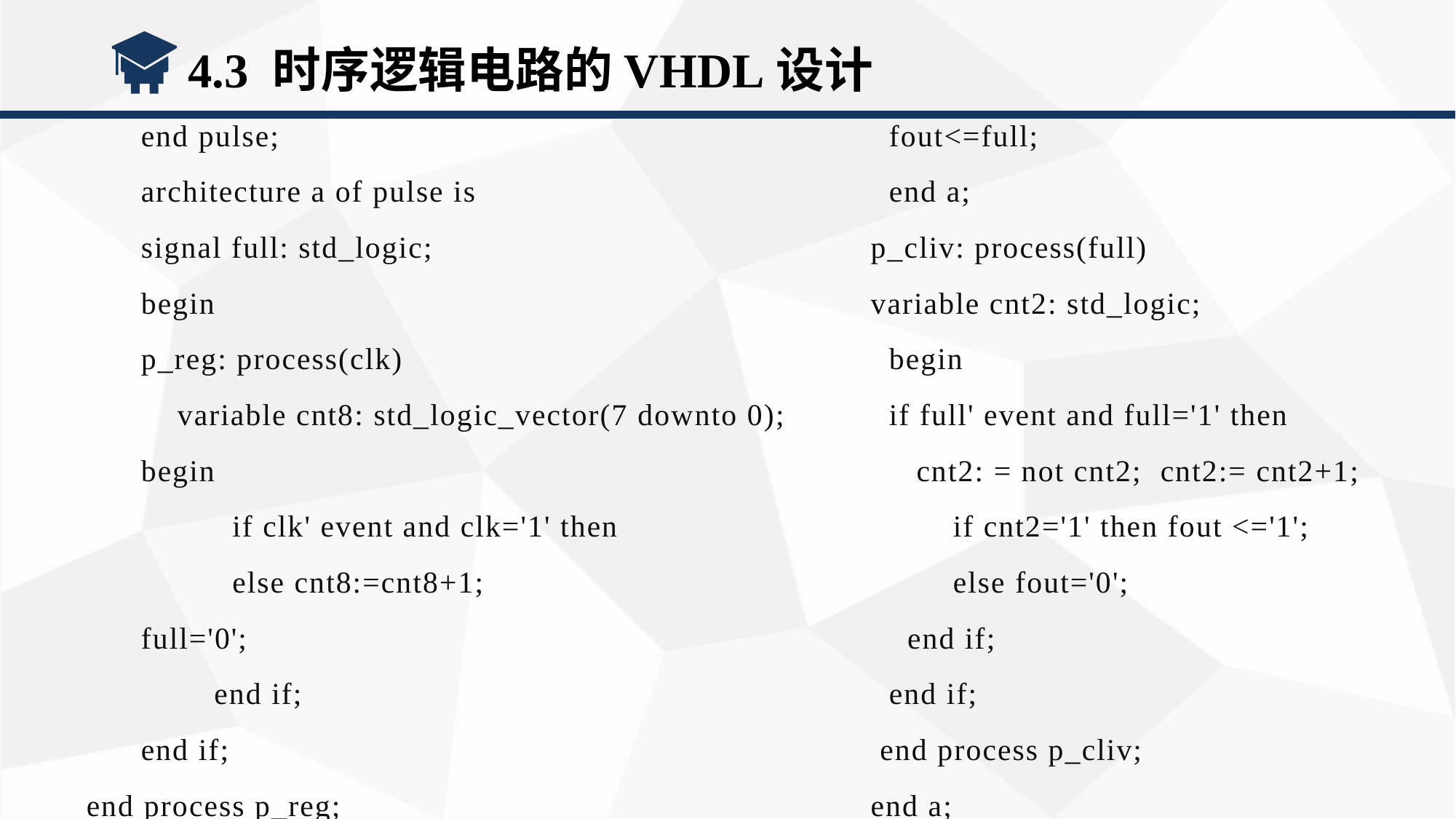

4.3 时序逻辑电路的VHDL设计
end pulse;
architecture a of pulse is
signal full: std_logic;
begin
p_reg: process(clk)
    variable cnt8: std_logic_vector(7 downto 0);
begin
          if clk' event and clk='1' then
          else cnt8:=cnt8+1;
full='0';
        end if;
end if;
end process p_reg;

  fout<=full;
  end a;
p_cliv: process(full)
variable cnt2: std_logic;
  begin
  if full' event and full='1' then
     cnt2: = not cnt2;  cnt2:= cnt2+1;
         if cnt2='1' then fout <='1';
         else fout='0';
    end if;
  end if;
 end process p_cliv;
end a;